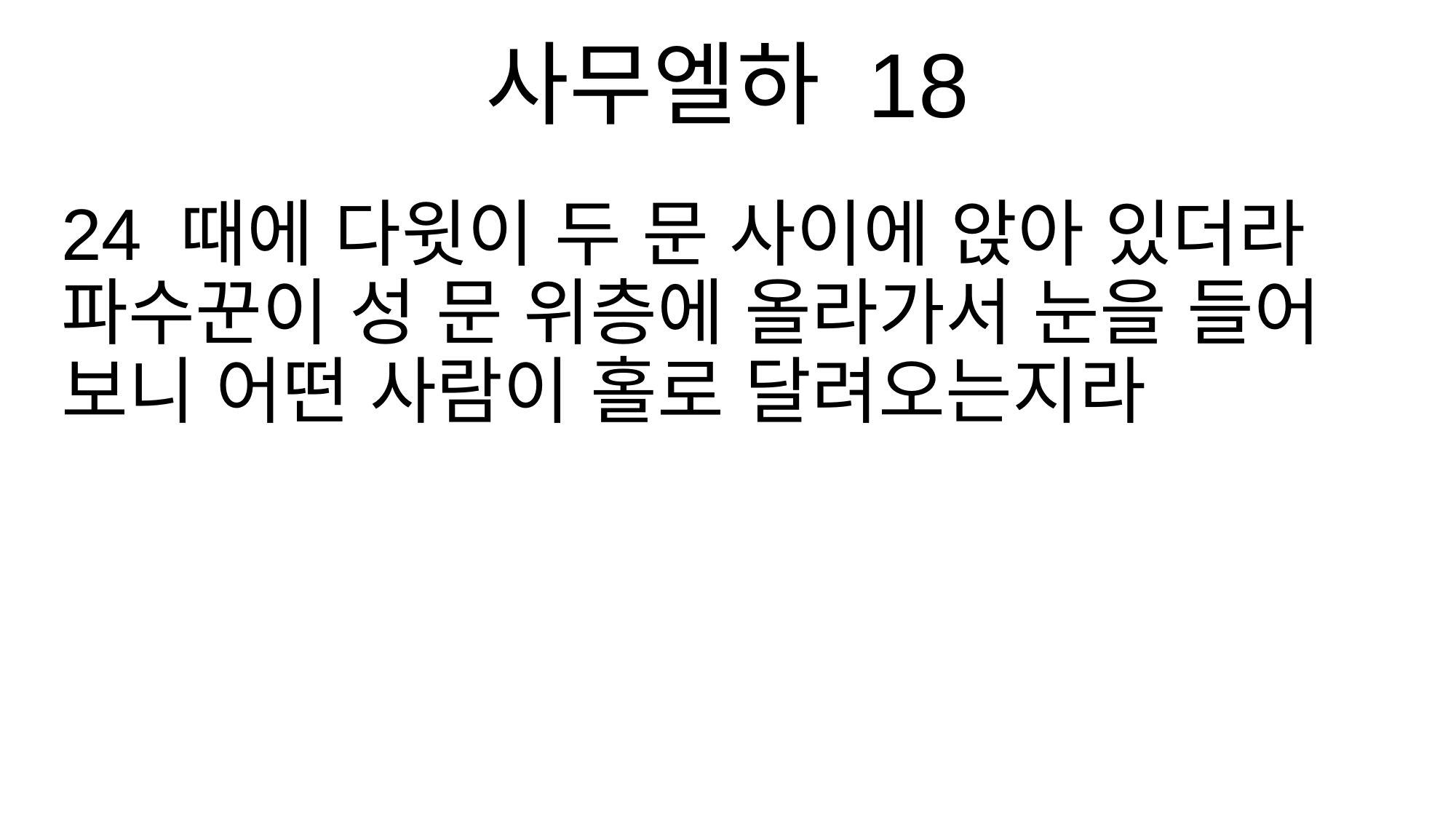

사무엘하 18
24 때에 다윗이 두 문 사이에 앉아 있더라 파수꾼이 성 문 위층에 올라가서 눈을 들어 보니 어떤 사람이 홀로 달려오는지라